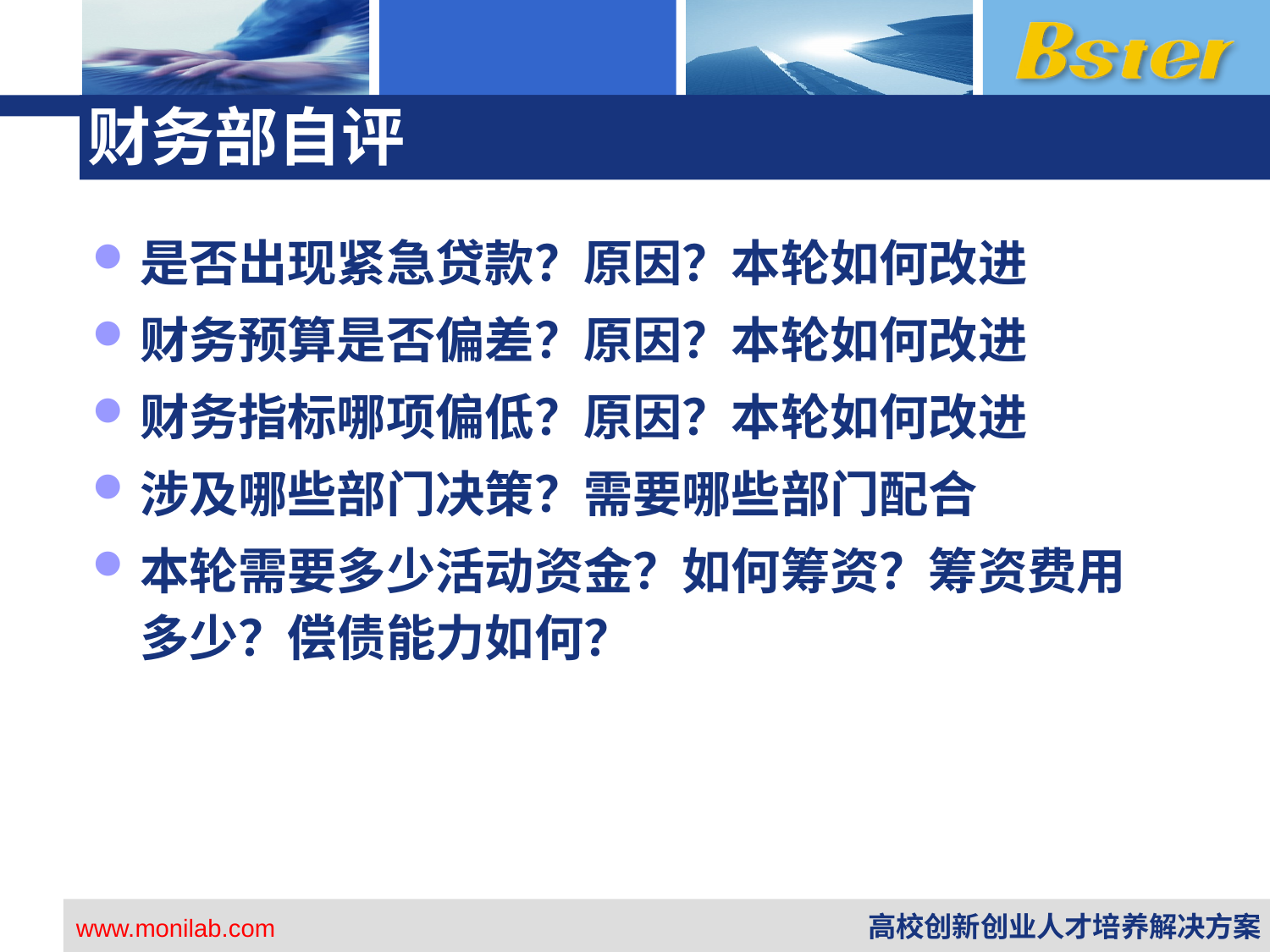

# 财务部自评
是否出现紧急贷款？原因？本轮如何改进
财务预算是否偏差？原因？本轮如何改进
财务指标哪项偏低？原因？本轮如何改进
涉及哪些部门决策？需要哪些部门配合
本轮需要多少活动资金？如何筹资？筹资费用多少？偿债能力如何？